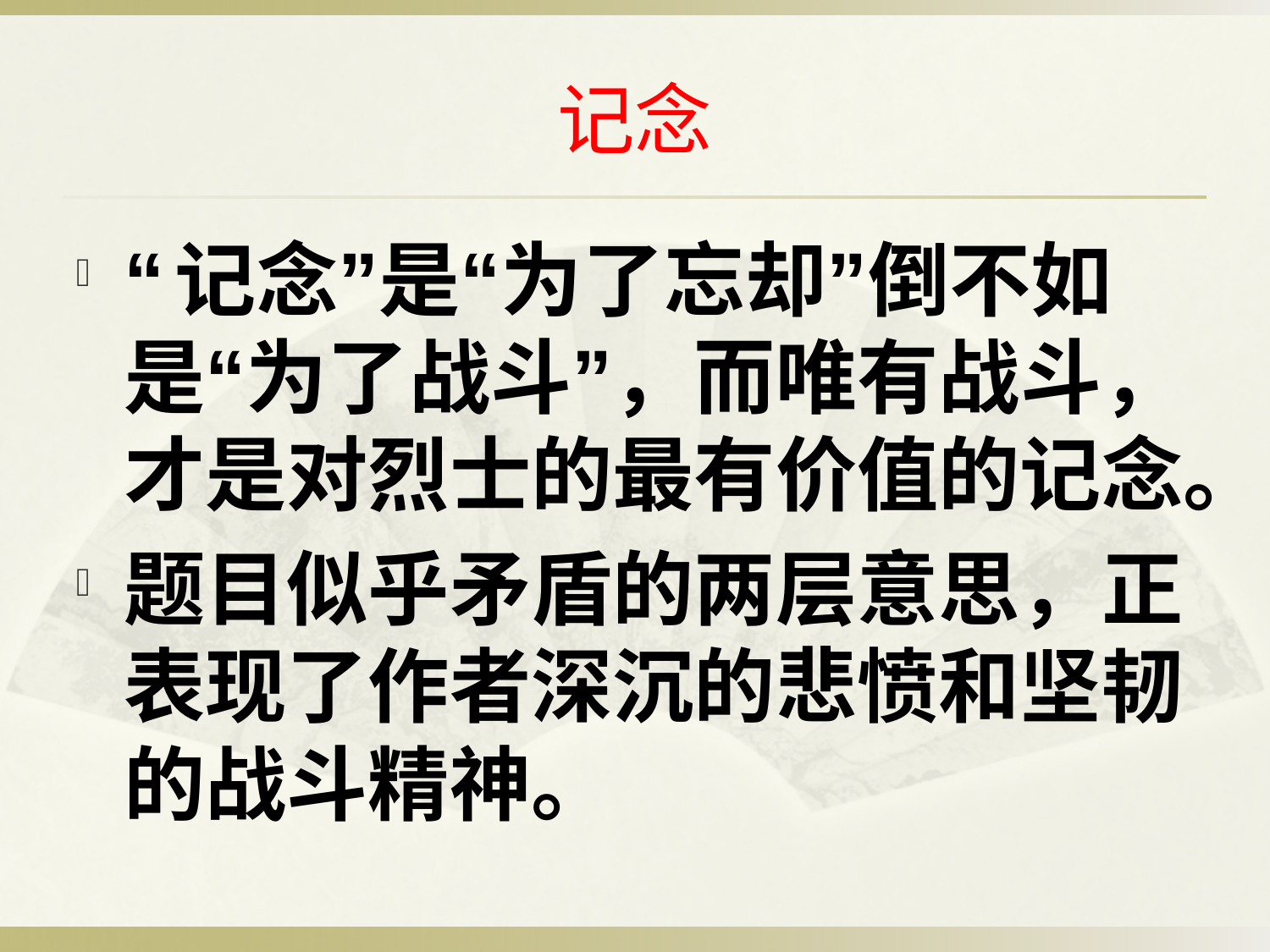

# 记念
“记念”是“为了忘却”倒不如是“为了战斗”，而唯有战斗，才是对烈士的最有价值的记念。
题目似乎矛盾的两层意思，正表现了作者深沉的悲愤和坚韧的战斗精神。